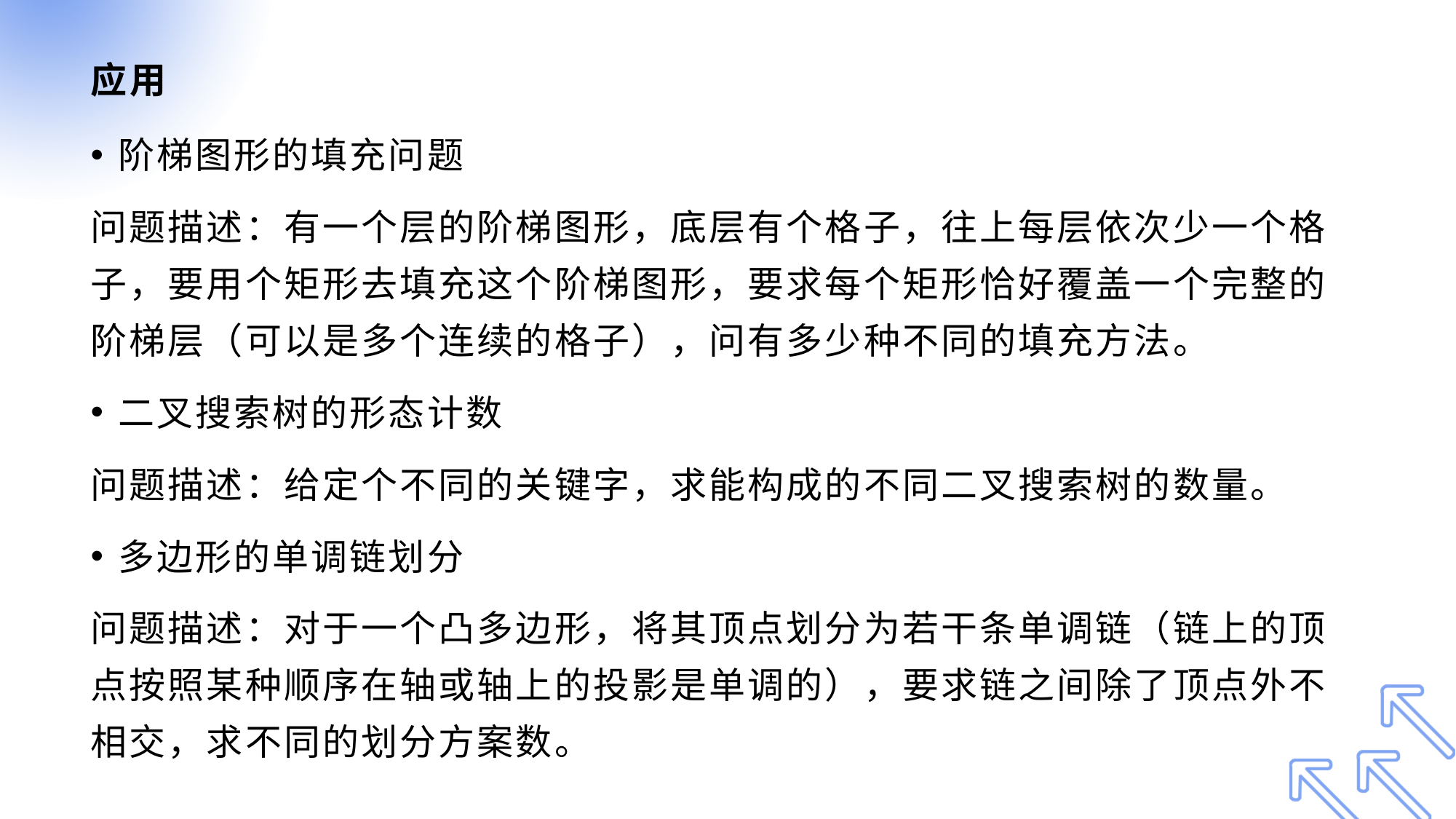

# 应用
阶梯图形的填充问题
问题描述：有一个层的阶梯图形，底层有个格子，往上每层依次少一个格子，要用个矩形去填充这个阶梯图形，要求每个矩形恰好覆盖一个完整的阶梯层（可以是多个连续的格子），问有多少种不同的填充方法。
二叉搜索树的形态计数
问题描述：给定个不同的关键字，求能构成的不同二叉搜索树的数量。
多边形的单调链划分
问题描述：对于一个凸多边形，将其顶点划分为若干条单调链（链上的顶点按照某种顺序在轴或轴上的投影是单调的），要求链之间除了顶点外不相交，求不同的划分方案数。